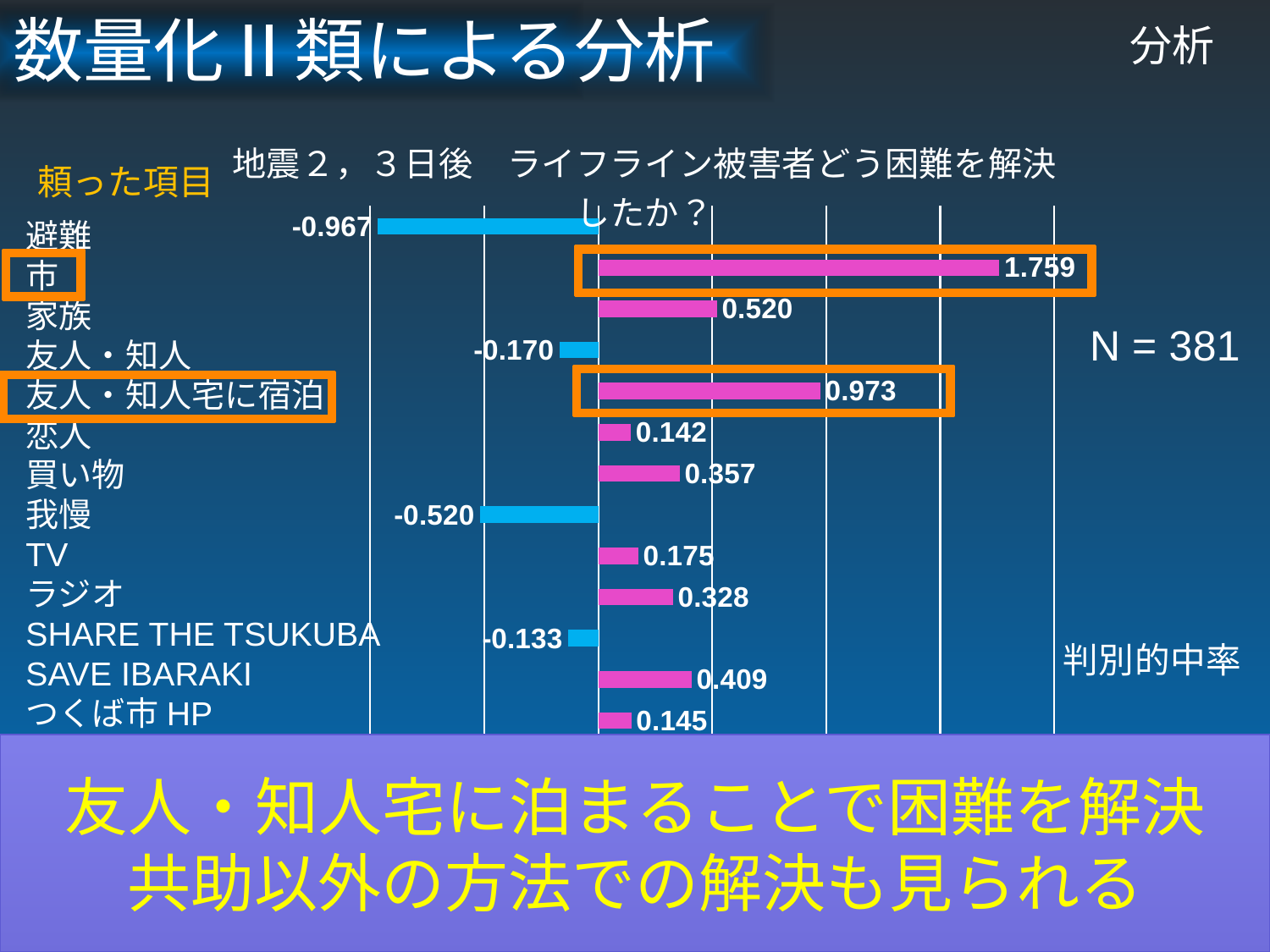

数量化Ⅱ類による分析

# 分析

### Chart: 地震２，３日後　ライフライン被害者どう困難を解決したか？

| Category |  |
|---|---|
| インターネットニュース | 0.219210741911918 |
| mixi | 0.761852448878793 |
| Twitter | -0.0234606624108103 |
| 筑波大学HP | -0.263446898697227 |
| つくば市HP | 0.14502771392643 |
| SAVE IBARAKI | 0.408714680874553 |
| SHARE THE TSUKUBA | -0.132542609718055 |
| ラジオ | 0.327599112619583 |
| TV | 0.174870742289206 |
| 我慢する | -0.519641096416815 |
| 買い物 | 0.357041969654191 |
| 恋人に頼る | 0.142473950264091 |
| 友人・知人宅に泊まる | 0.973347768562251 |
| 友人・知人に頼る | -0.170480310280817 |
| 家族に頼る | 0.51991811425724 |
| 市に頼る | 1.758896060589147 |
| 避難した | -0.967239989454448 |
頼った項目
避難
市
家族
友人・知人
友人・知人宅に宿泊
恋人
買い物
我慢
TV
ラジオ
SHARE THE TSUKUBA
SAVE IBARAKI
つくば市HP
筑波大学HP
Twitter
mixi
インターネットニュース

友人・知人宅に泊まることで困難を解決
共助以外の方法での解決も見られる
24